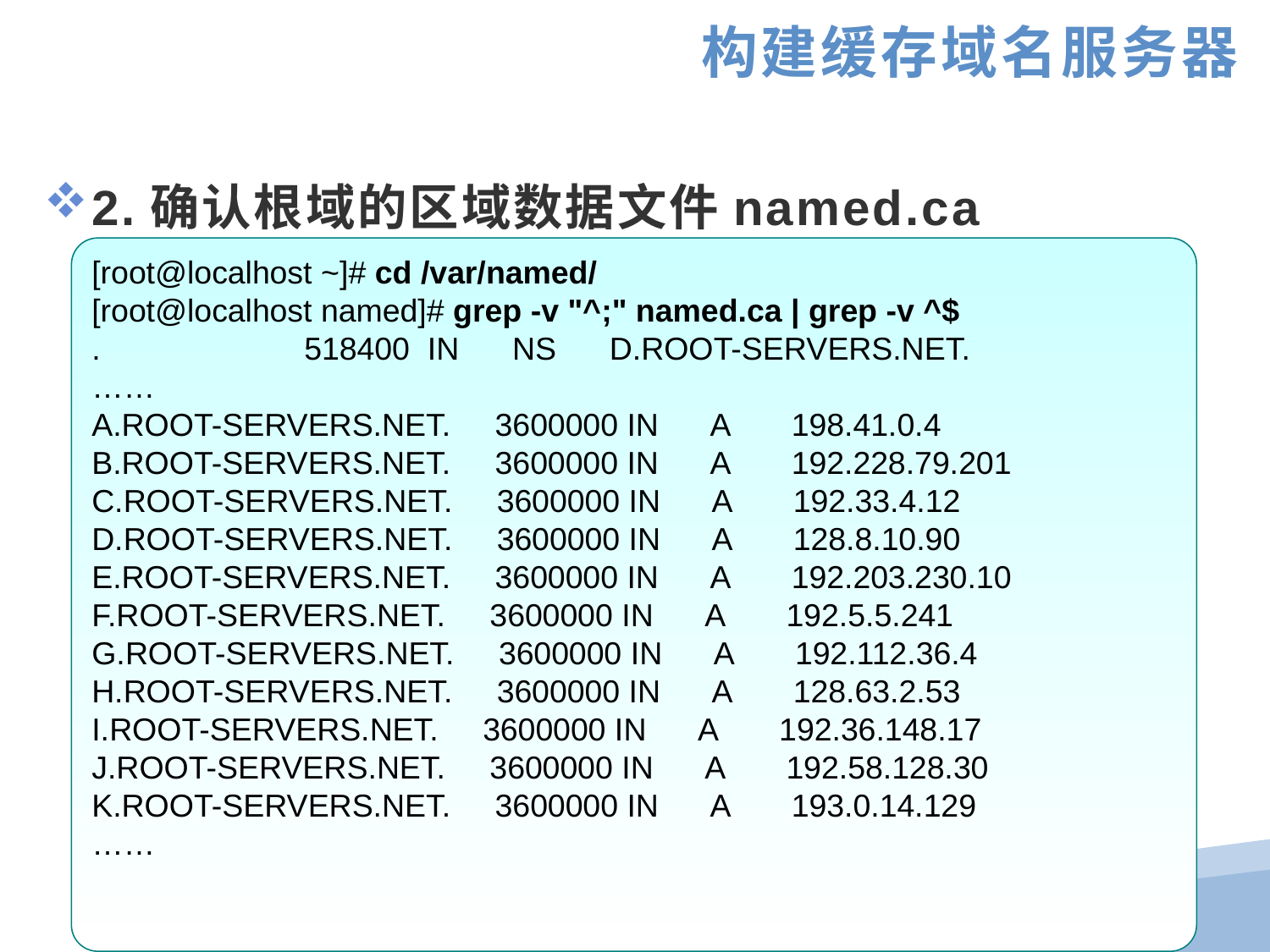

构建缓存域名服务器
2.确认根域的区域数据文件named.ca

[root@localhost ~]# cd /var/named/
[root@localhost named]# grep -v "^;" named.ca | grep -v ^$
.                       518400  IN      NS      D.ROOT-SERVERS.NET.
……
A.ROOT-SERVERS.NET.     3600000 IN      A       198.41.0.4
B.ROOT-SERVERS.NET.     3600000 IN      A       192.228.79.201
C.ROOT-SERVERS.NET.     3600000 IN      A       192.33.4.12
D.ROOT-SERVERS.NET.     3600000 IN      A       128.8.10.90
E.ROOT-SERVERS.NET.     3600000 IN      A       192.203.230.10
F.ROOT-SERVERS.NET.     3600000 IN      A       192.5.5.241
G.ROOT-SERVERS.NET.     3600000 IN      A       192.112.36.4
H.ROOT-SERVERS.NET.     3600000 IN      A       128.63.2.53
I.ROOT-SERVERS.NET.     3600000 IN      A       192.36.148.17
J.ROOT-SERVERS.NET.     3600000 IN      A       192.58.128.30
K.ROOT-SERVERS.NET.     3600000 IN      A       193.0.14.129
……